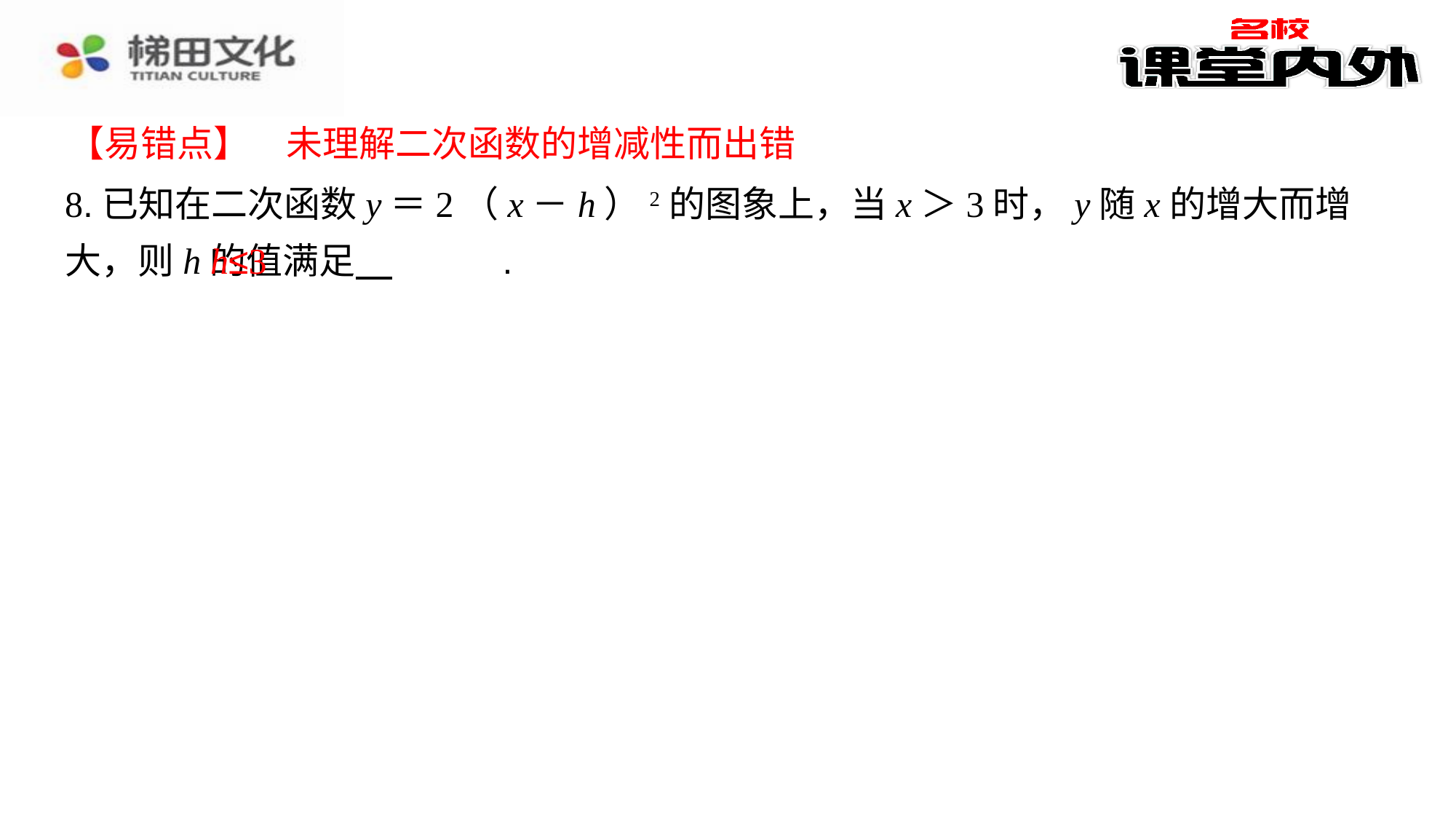

【易错点】　未理解二次函数的增减性而出错
8.已知在二次函数y＝2（x－h）2的图象上，当x＞3时，y随x的增大而增大，则h的值满足 　h≤3　⁠.
h≤3